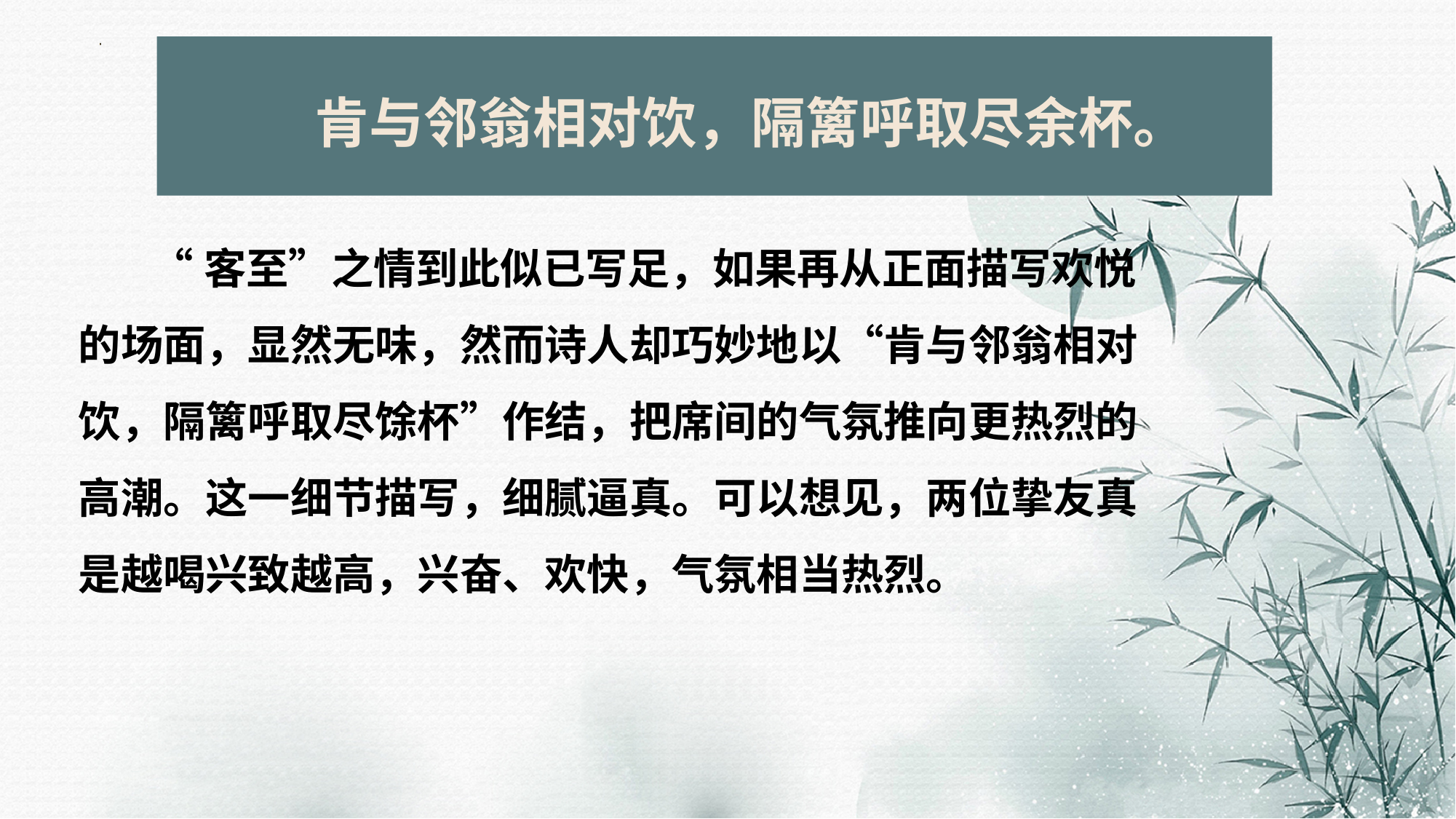

肯与邻翁相对饮，隔篱呼取尽余杯。
“客至”之情到此似已写足，如果再从正面描写欢悦的场面，显然无味，然而诗人却巧妙地以“肯与邻翁相对饮，隔篱呼取尽馀杯”作结，把席间的气氛推向更热烈的高潮。这一细节描写，细腻逼真。可以想见，两位挚友真是越喝兴致越高，兴奋、欢快，气氛相当热烈。